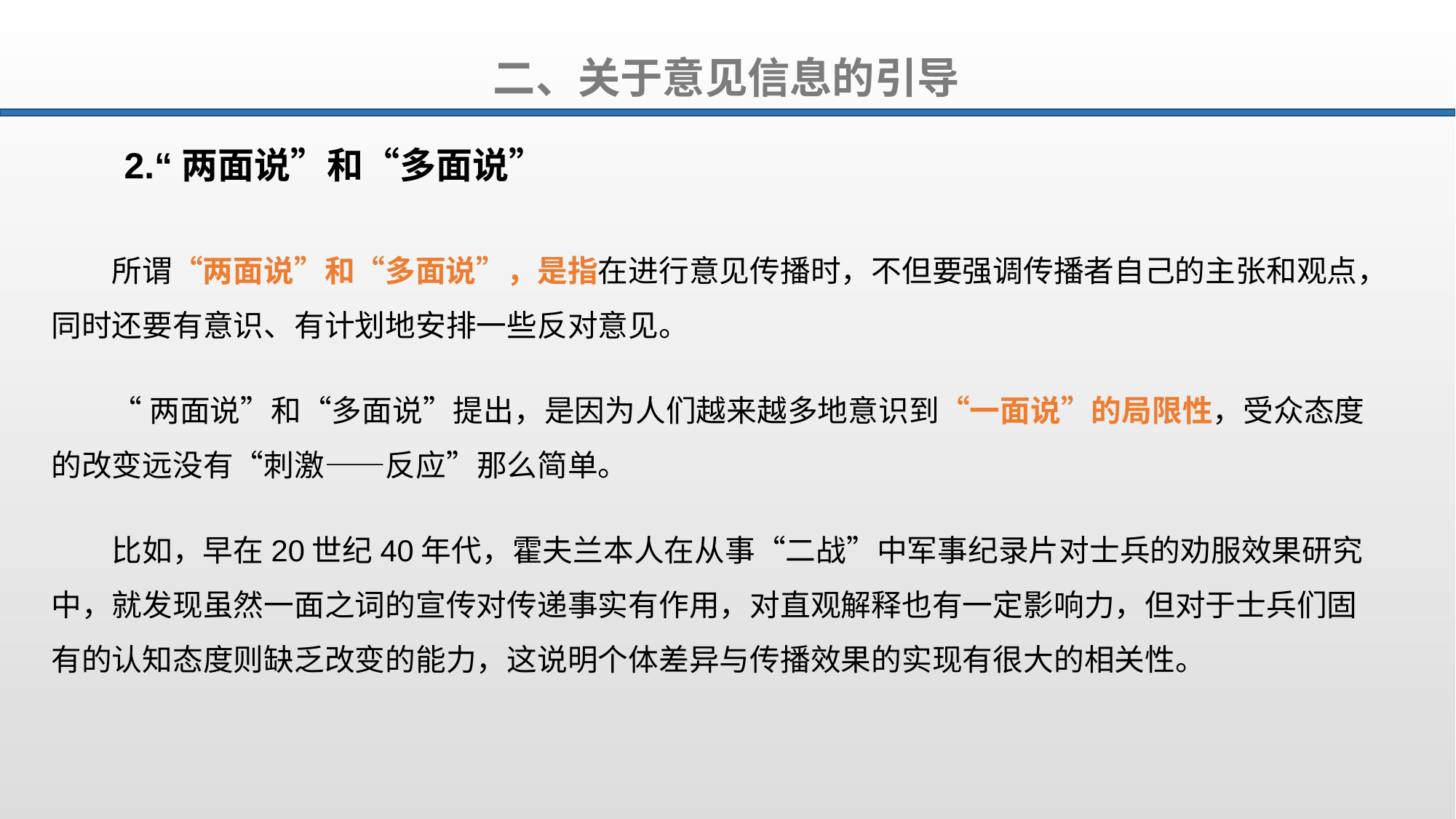

二、关于意见信息的引导

2.“两面说”和“多面说”
所谓“两面说”和“多面说”，是指在进行意见传播时，不但要强调传播者自己的主张和观点，同时还要有意识、有计划地安排一些反对意见。
“两面说”和“多面说”提出，是因为人们越来越多地意识到“一面说”的局限性，受众态度的改变远没有“刺激——反应”那么简单。
比如，早在20世纪40年代，霍夫兰本人在从事“二战”中军事纪录片对士兵的劝服效果研究中，就发现虽然一面之词的宣传对传递事实有作用，对直观解释也有一定影响力，但对于士兵们固有的认知态度则缺乏改变的能力，这说明个体差异与传播效果的实现有很大的相关性。